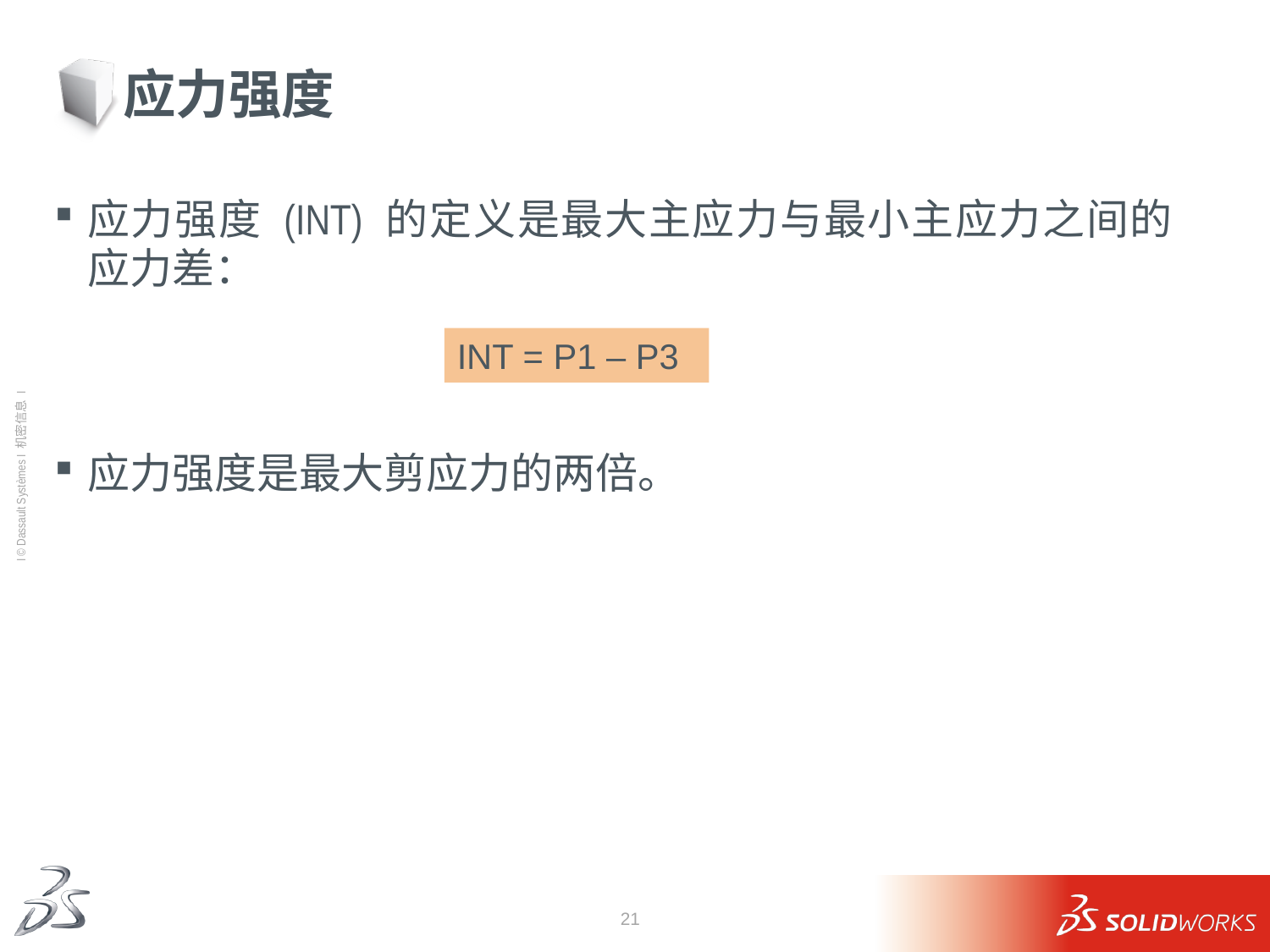

# 应力强度
应力强度 (INT) 的定义是最大主应力与最小主应力之间的应力差：
INT = P1 – P3
应力强度是最大剪应力的两倍。